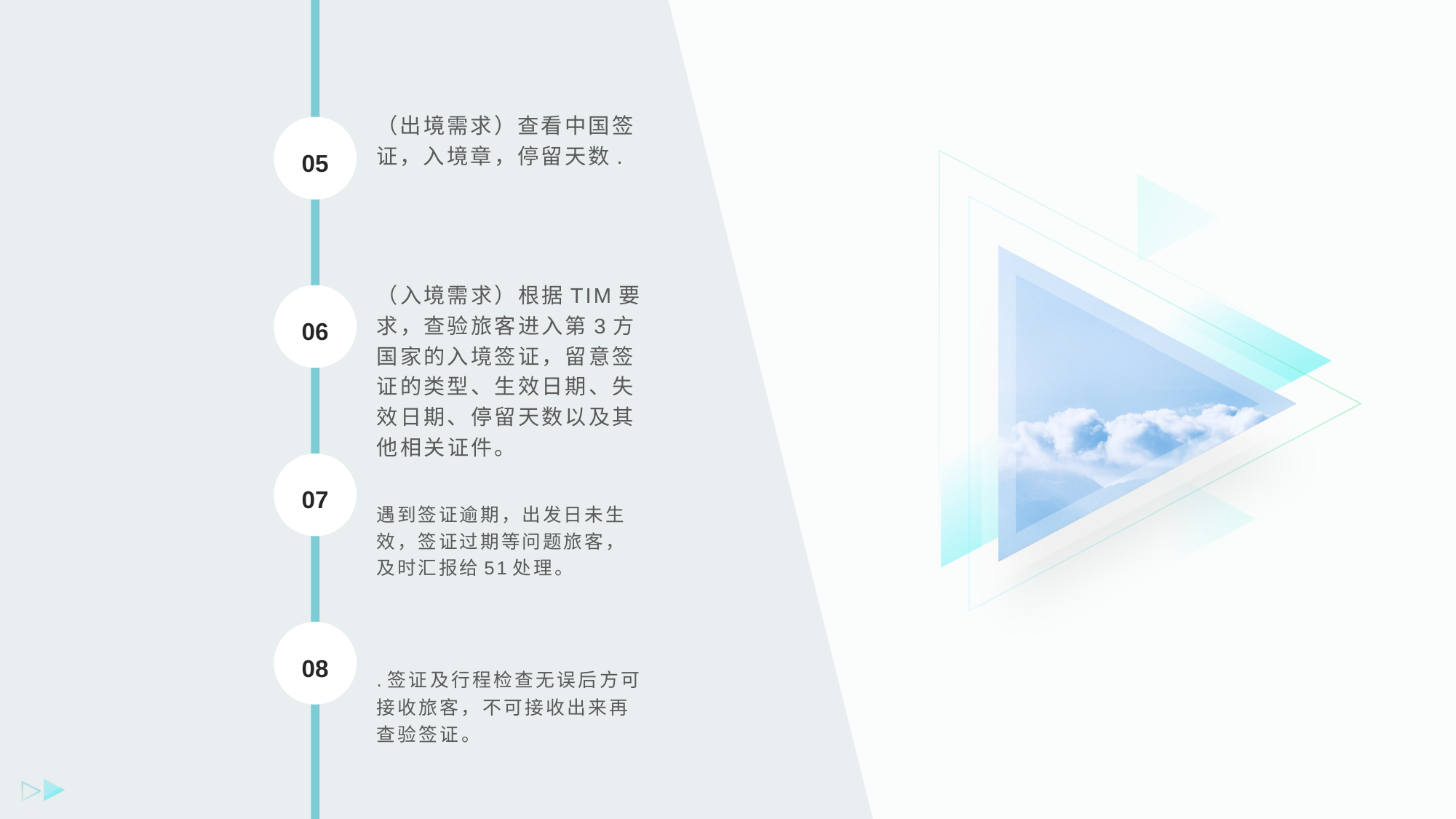

（出境需求）查看中国签证，入境章，停留天数.
05
（入境需求）根据TIM要求，查验旅客进入第3方国家的入境签证，留意签证的类型、生效日期、失效日期、停留天数以及其他相关证件。
06
07
遇到签证逾期，出发日未生效，签证过期等问题旅客，及时汇报给51处理。
08
.签证及行程检查无误后方可接收旅客，不可接收出来再查验签证。